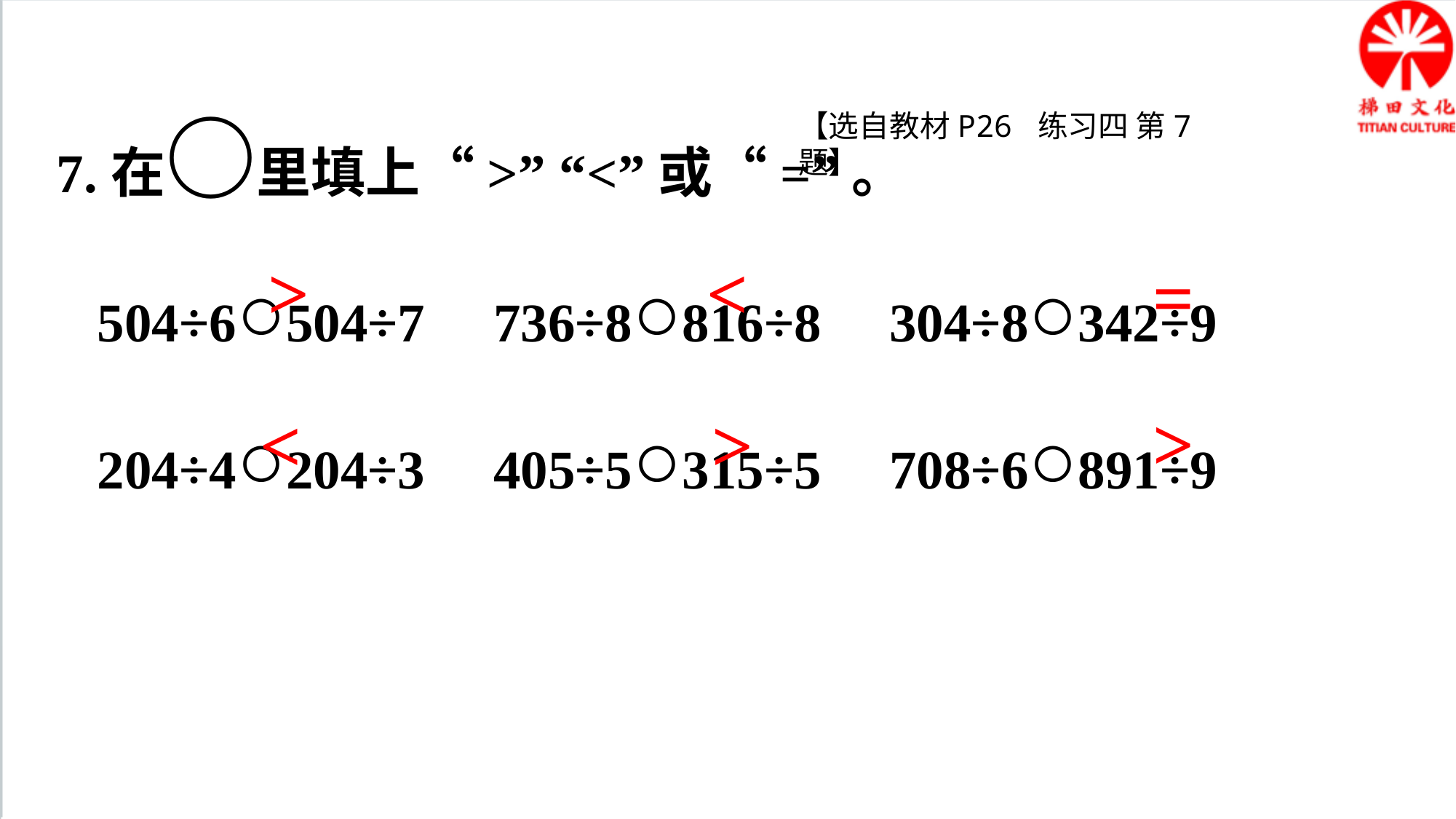

7.在○里填上“>” “<”或“=”。
   504÷6○504÷7     736÷8○816÷8     304÷8○342÷9
   204÷4○204÷3     405÷5○315÷5     708÷6○891÷9
【选自教材P26 练习四 第7题】
<
>
=
>
<
>